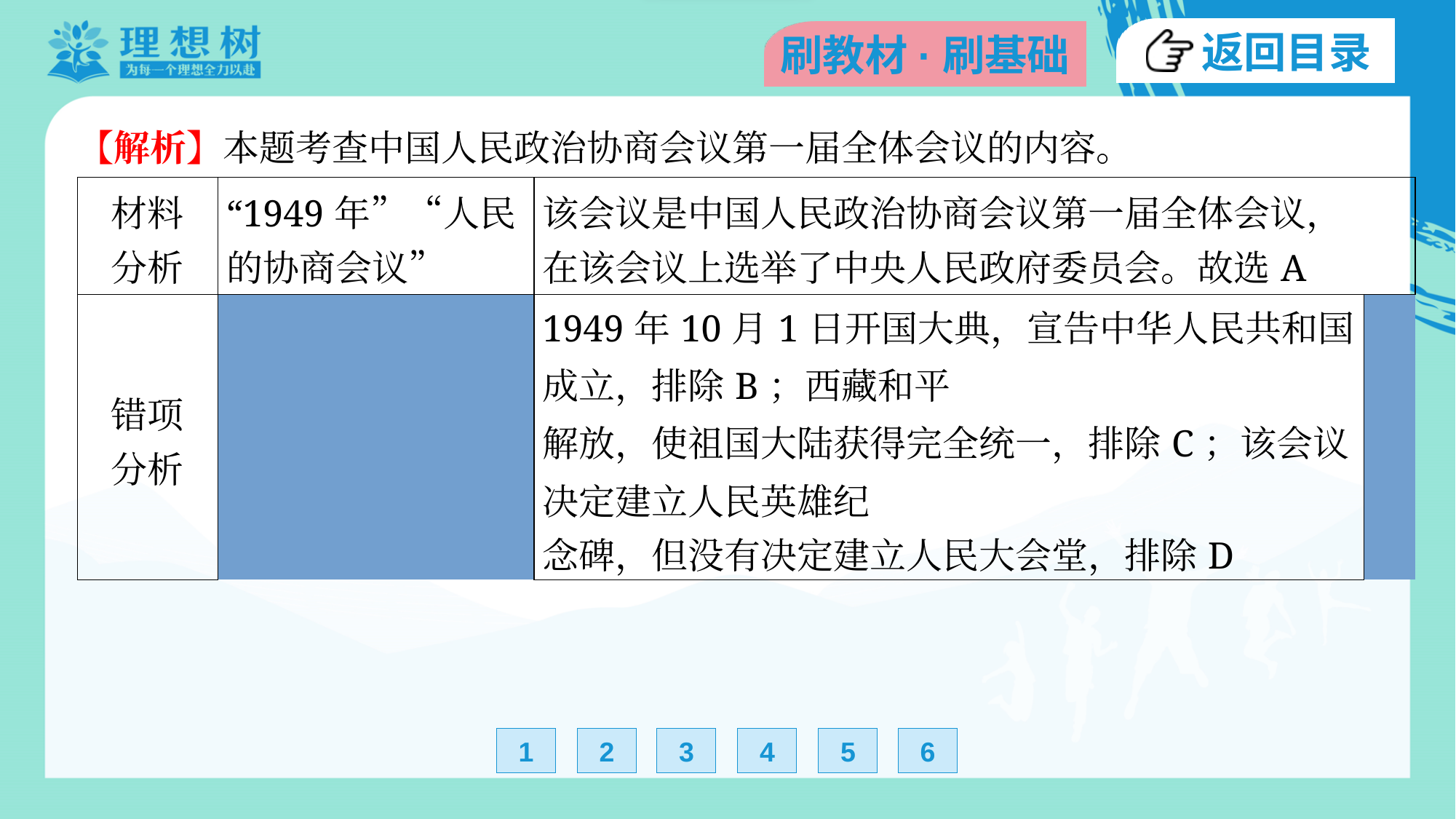

【解析】本题考查中国人民政治协商会议第一届全体会议的内容。
| 材料 分析 |  | “1949年”“人民 的协商会议” | 该会议是中国人民政治协商会议第一届全体会议， 在该会议上选举了中央人民政府委员会。故选A |  |  |
| --- | --- | --- | --- | --- | --- |
| 错项 分析 |  | 1949年10月1日开国大典，宣告中华人民共和国成立，排除B；西藏和平 解放，使祖国大陆获得完全统一，排除C；该会议决定建立人民英雄纪 念碑，但没有决定建立人民大会堂，排除D |  |  |  |